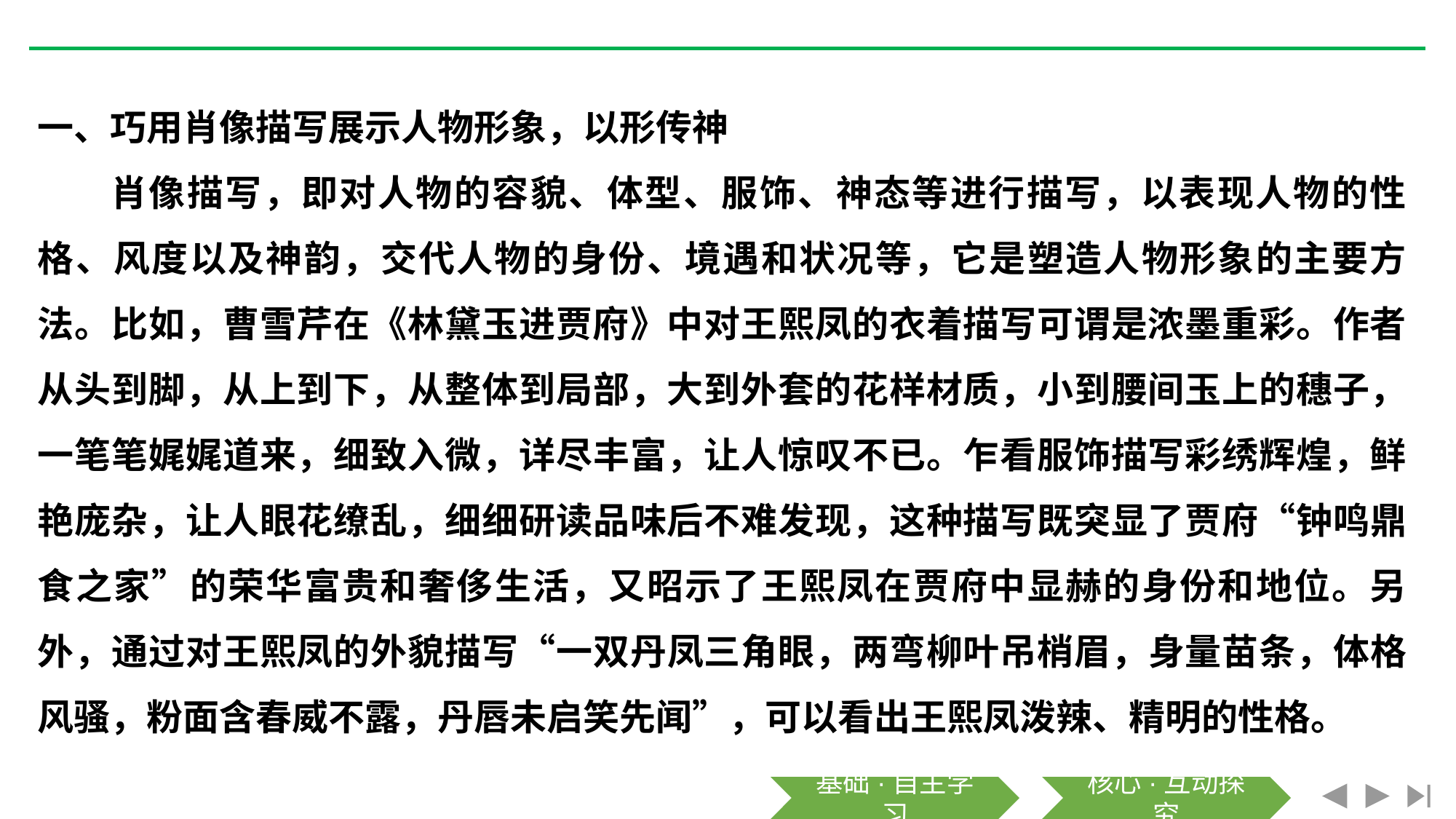

一、巧用肖像描写展示人物形象，以形传神
肖像描写，即对人物的容貌、体型、服饰、神态等进行描写，以表现人物的性格、风度以及神韵，交代人物的身份、境遇和状况等，它是塑造人物形象的主要方法。比如，曹雪芹在《林黛玉进贾府》中对王熙凤的衣着描写可谓是浓墨重彩。作者从头到脚，从上到下，从整体到局部，大到外套的花样材质，小到腰间玉上的穗子，一笔笔娓娓道来，细致入微，详尽丰富，让人惊叹不已。乍看服饰描写彩绣辉煌，鲜艳庞杂，让人眼花缭乱，细细研读品味后不难发现，这种描写既突显了贾府“钟鸣鼎食之家”的荣华富贵和奢侈生活，又昭示了王熙凤在贾府中显赫的身份和地位。另外，通过对王熙凤的外貌描写“一双丹凤三角眼，两弯柳叶吊梢眉，身量苗条，体格风骚，粉面含春威不露，丹唇未启笑先闻”，可以看出王熙凤泼辣、精明的性格。